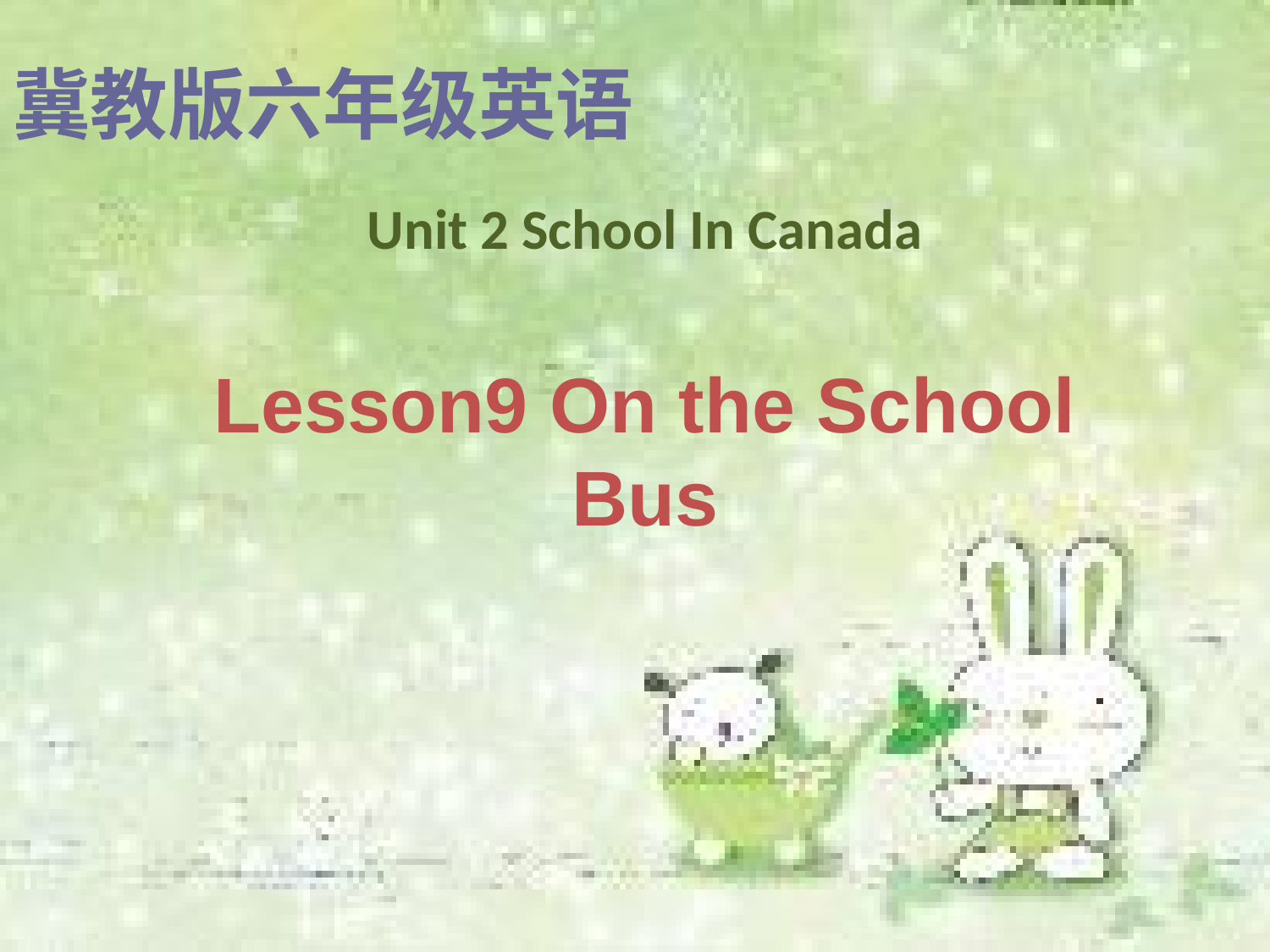

# 冀教版六年级英语
Unit 2 School In Canada

Lesson9 On the School Bus